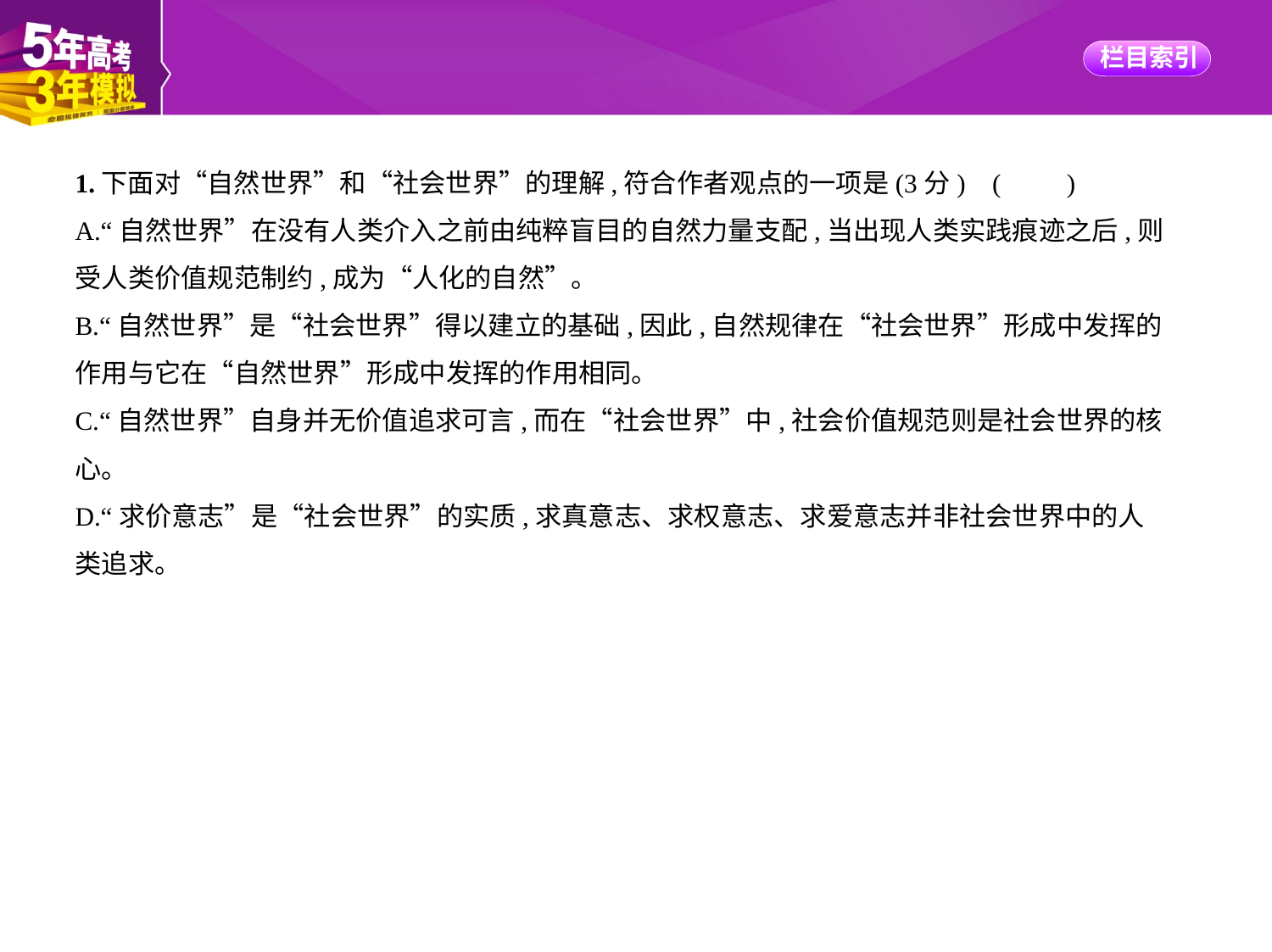

1.下面对“自然世界”和“社会世界”的理解,符合作者观点的一项是(3分) (　　)
A.“自然世界”在没有人类介入之前由纯粹盲目的自然力量支配,当出现人类实践痕迹之后,则
受人类价值规范制约,成为“人化的自然”。
B.“自然世界”是“社会世界”得以建立的基础,因此,自然规律在“社会世界”形成中发挥的
作用与它在“自然世界”形成中发挥的作用相同。
C.“自然世界”自身并无价值追求可言,而在“社会世界”中,社会价值规范则是社会世界的核
心。
D.“求价意志”是“社会世界”的实质,求真意志、求权意志、求爱意志并非社会世界中的人
类追求。